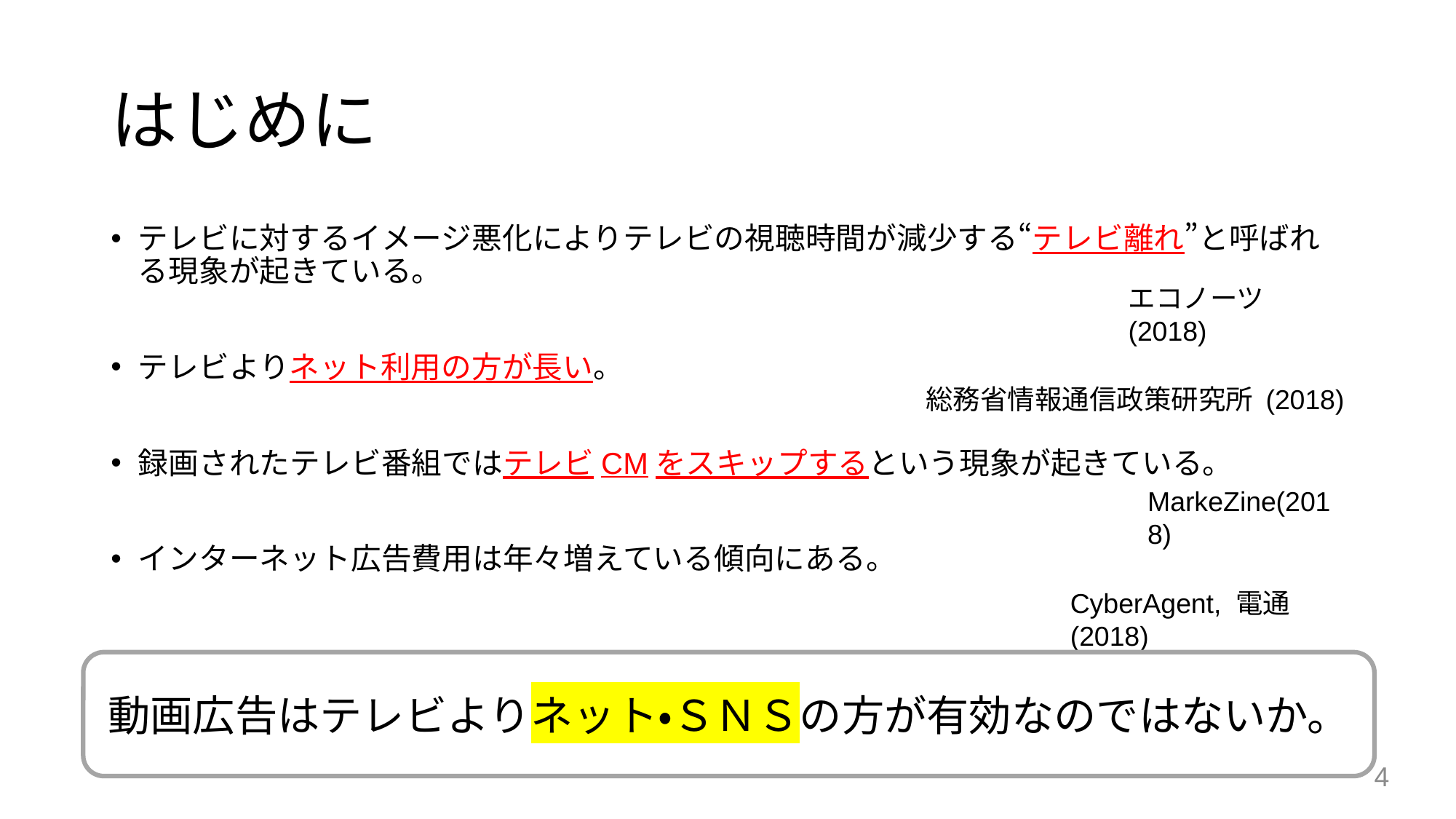

# はじめに
テレビに対するイメージ悪化によりテレビの視聴時間が減少する“テレビ離れ”と呼ばれる現象が起きている。

テレビよりネット利用の方が長い。

録画されたテレビ番組ではテレビCMをスキップするという現象が起きている。

インターネット広告費用は年々増えている傾向にある。

エコノーツ(2018)
総務省情報通信政策研究所 (2018)
MarkeZine(2018)
CyberAgent, 電通(2018)
動画広告はテレビよりネット・ＳＮＳの方が有効なのではないか。
4